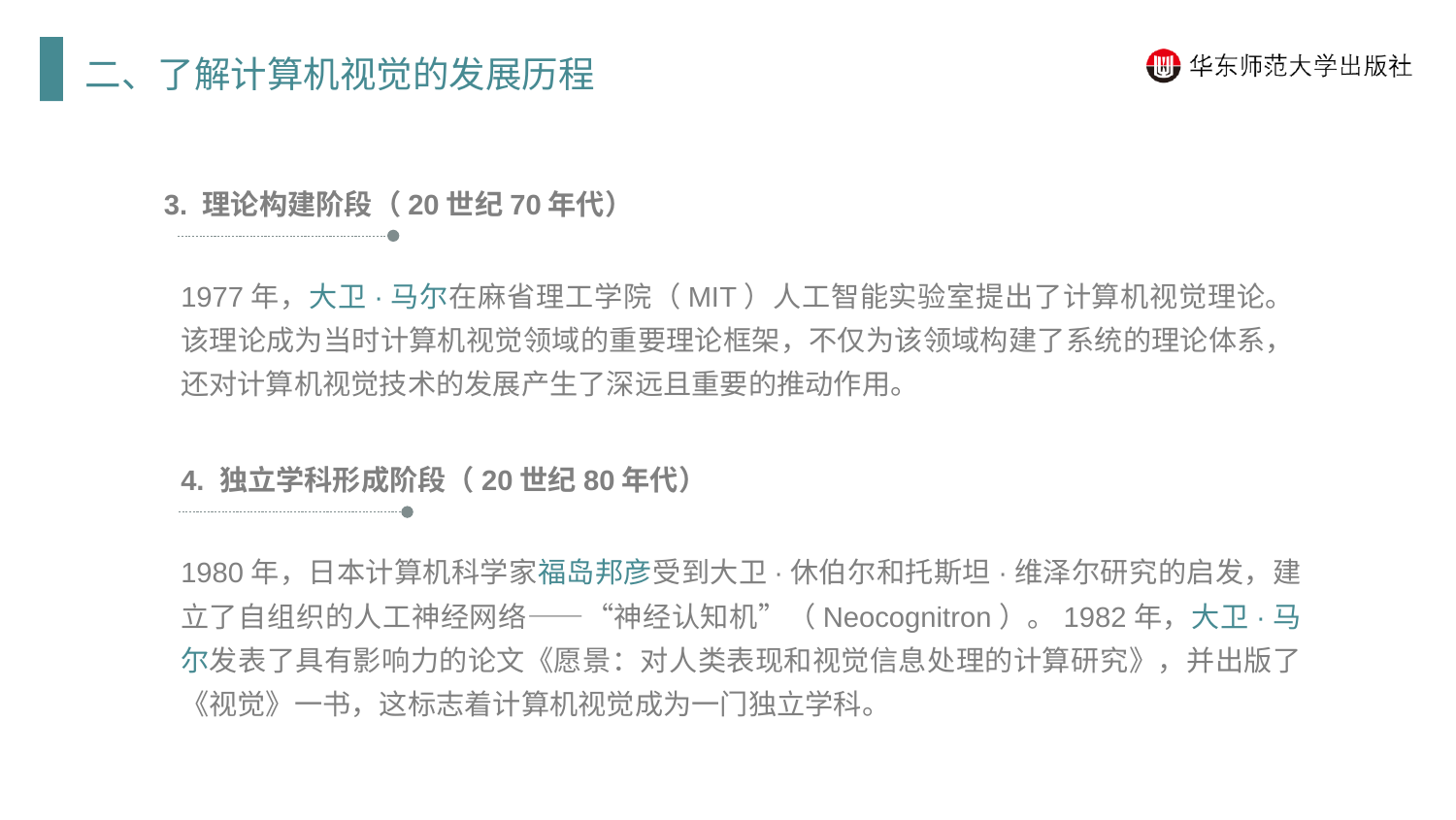

二、了解计算机视觉的发展历程
3. 理论构建阶段（20世纪70年代）
1977年，大卫·马尔在麻省理工学院（MIT）人工智能实验室提出了计算机视觉理论。该理论成为当时计算机视觉领域的重要理论框架，不仅为该领域构建了系统的理论体系，还对计算机视觉技术的发展产生了深远且重要的推动作用。
4. 独立学科形成阶段（20世纪80年代）
1980年，日本计算机科学家福岛邦彦受到大卫·休伯尔和托斯坦·维泽尔研究的启发，建立了自组织的人工神经网络——“神经认知机”（Neocognitron）。1982年，大卫·马尔发表了具有影响力的论文《愿景：对人类表现和视觉信息处理的计算研究》，并出版了《视觉》一书，这标志着计算机视觉成为一门独立学科。